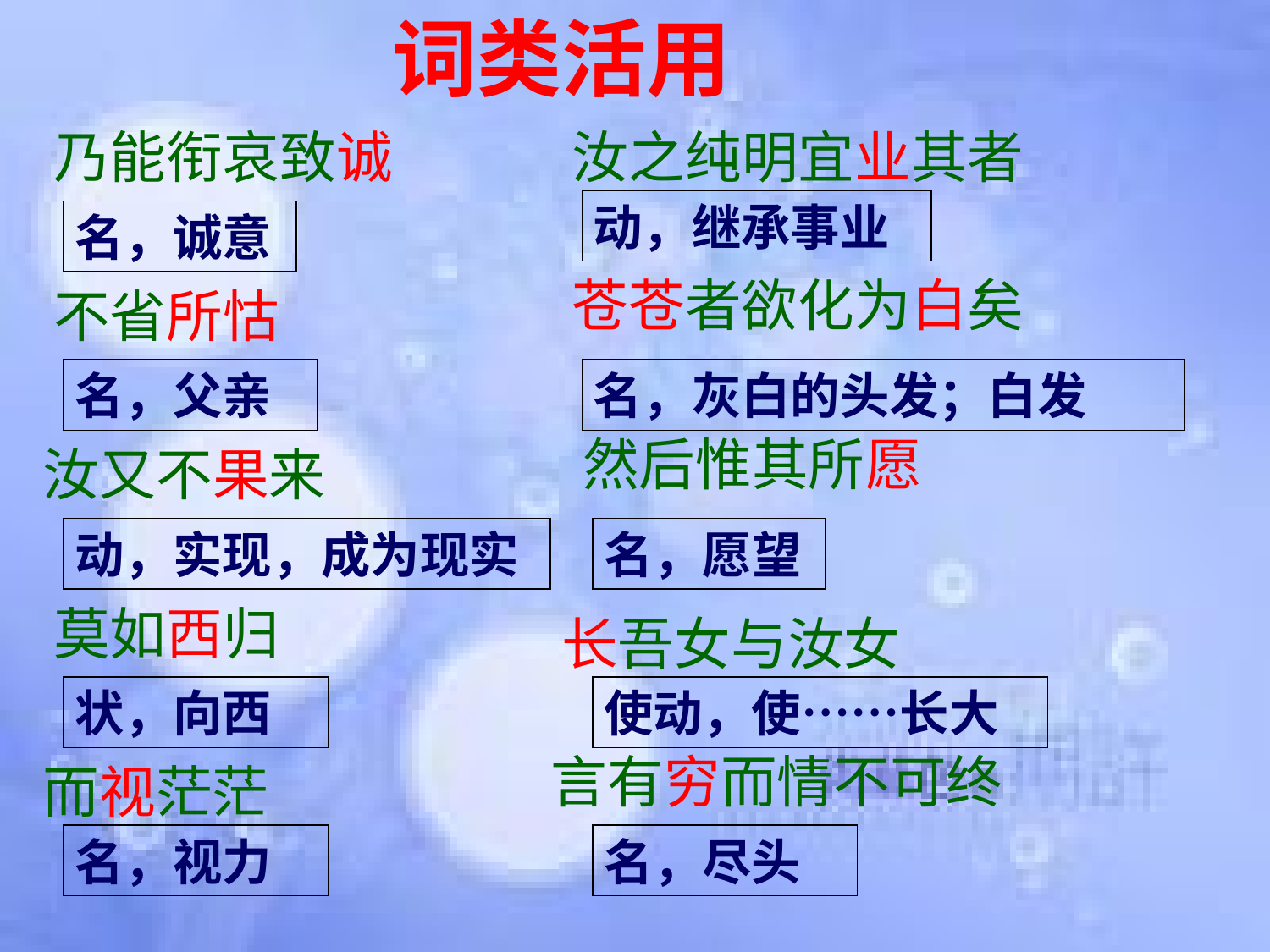

词类活用
乃能衔哀致诚
汝之纯明宜业其者
动，继承事业
名，诚意
苍苍者欲化为白矣
不省所怙
名，父亲
名，灰白的头发；白发
然后惟其所愿
汝又不果来
动，实现，成为现实
名，愿望
莫如西归
长吾女与汝女
状，向西
使动，使……长大
言有穷而情不可终
而视茫茫
名，视力
名，尽头